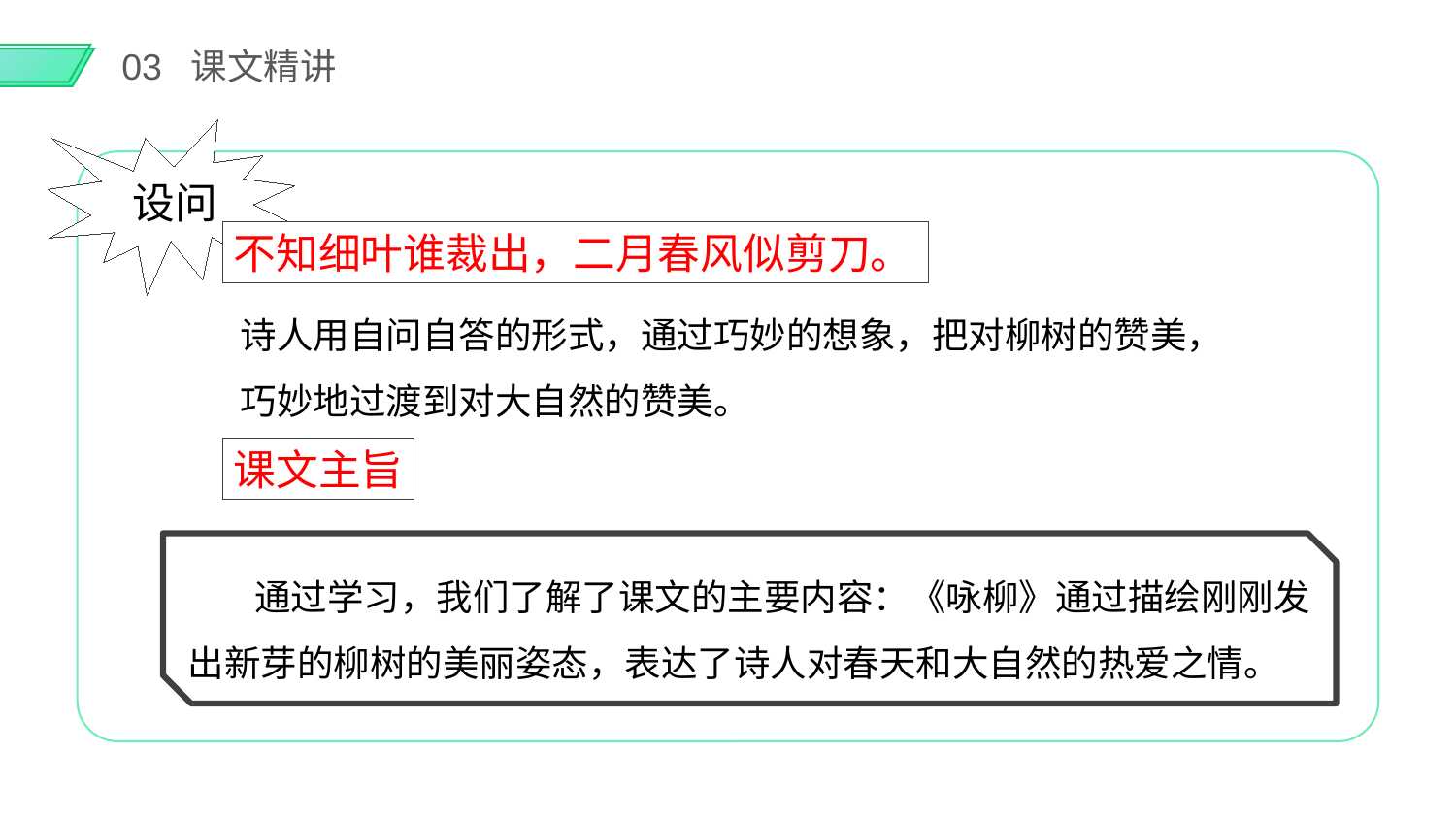

03  课文精讲
 设问
不知细叶谁裁出，二月春风似剪刀。
       诗人用自问自答的形式，通过巧妙的想象，把对柳树的赞美，
       巧妙地过渡到对大自然的赞美。
课文主旨
       通过学习，我们了解了课文的主要内容：《咏柳》通过描绘刚刚发出新芽的柳树的美丽姿态，表达了诗人对春天和大自然的热爱之情。